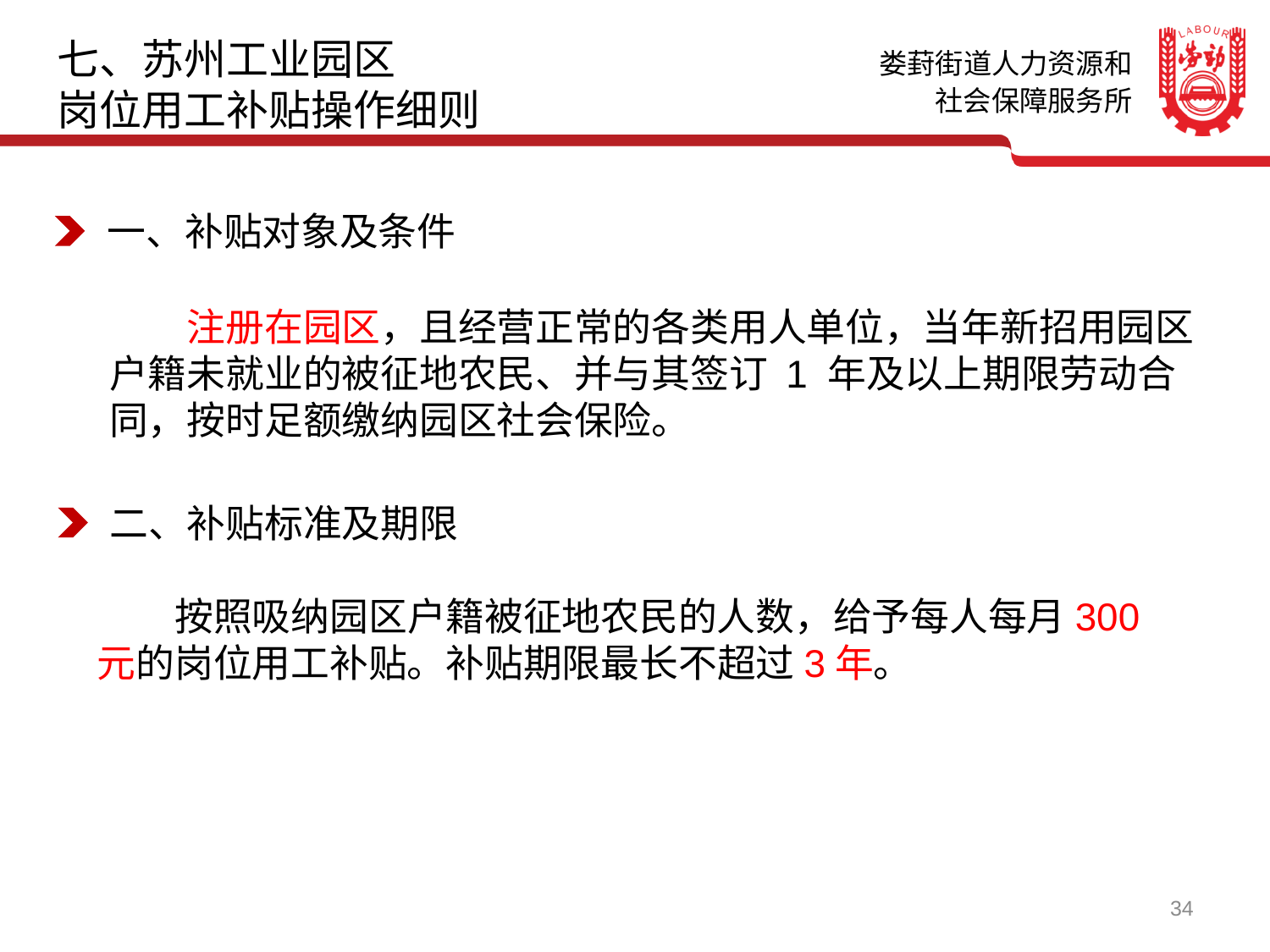

七、苏州工业园区
岗位用工补贴操作细则
一、补贴对象及条件

　　注册在园区，且经营正常的各类用人单位，当年新招用园区户籍未就业的被征地农民、并与其签订 1 年及以上期限劳动合同，按时足额缴纳园区社会保险。
二、补贴标准及期限

　　按照吸纳园区户籍被征地农民的人数，给予每人每月300元的岗位用工补贴。补贴期限最长不超过3年。
34